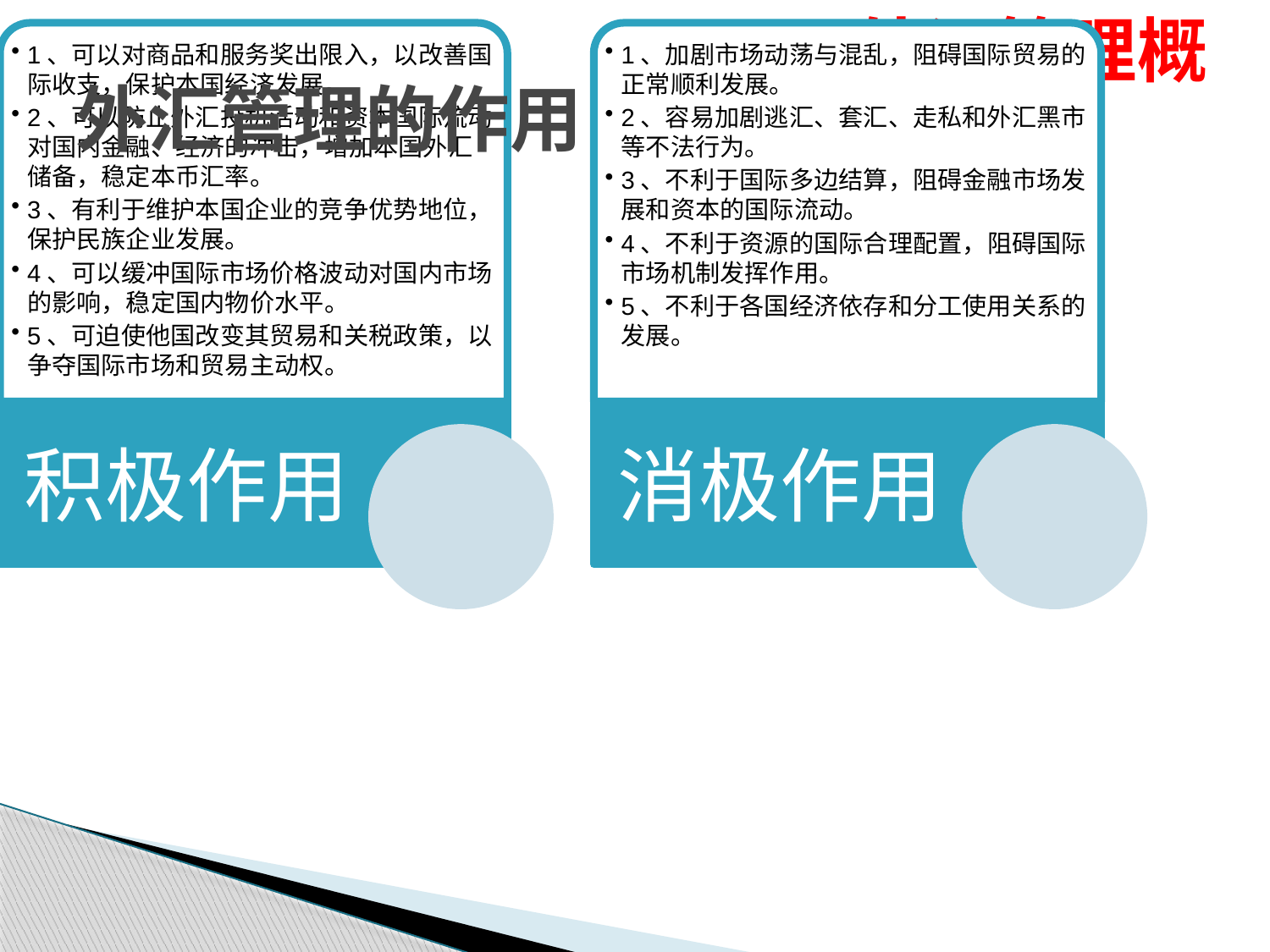

# 外汇管理的作用
1、可以对商品和服务奖出限入，以改善国际收支，保护本国经济发展。
2、可以防止外汇投机活动和资本国际流动对国内金融、经济的冲击，增加本国外汇储备，稳定本币汇率。
3、有利于维护本国企业的竞争优势地位，保护民族企业发展。
4、可以缓冲国际市场价格波动对国内市场的影响，稳定国内物价水平。
5、可迫使他国改变其贸易和关税政策，以争夺国际市场和贸易主动权。
积极作用
1、加剧市场动荡与混乱，阻碍国际贸易的正常顺利发展。
2、容易加剧逃汇、套汇、走私和外汇黑市等不法行为。
3、不利于国际多边结算，阻碍金融市场发展和资本的国际流动。
4、不利于资源的国际合理配置，阻碍国际市场机制发挥作用。
5、不利于各国经济依存和分工使用关系的发展。
消极作用